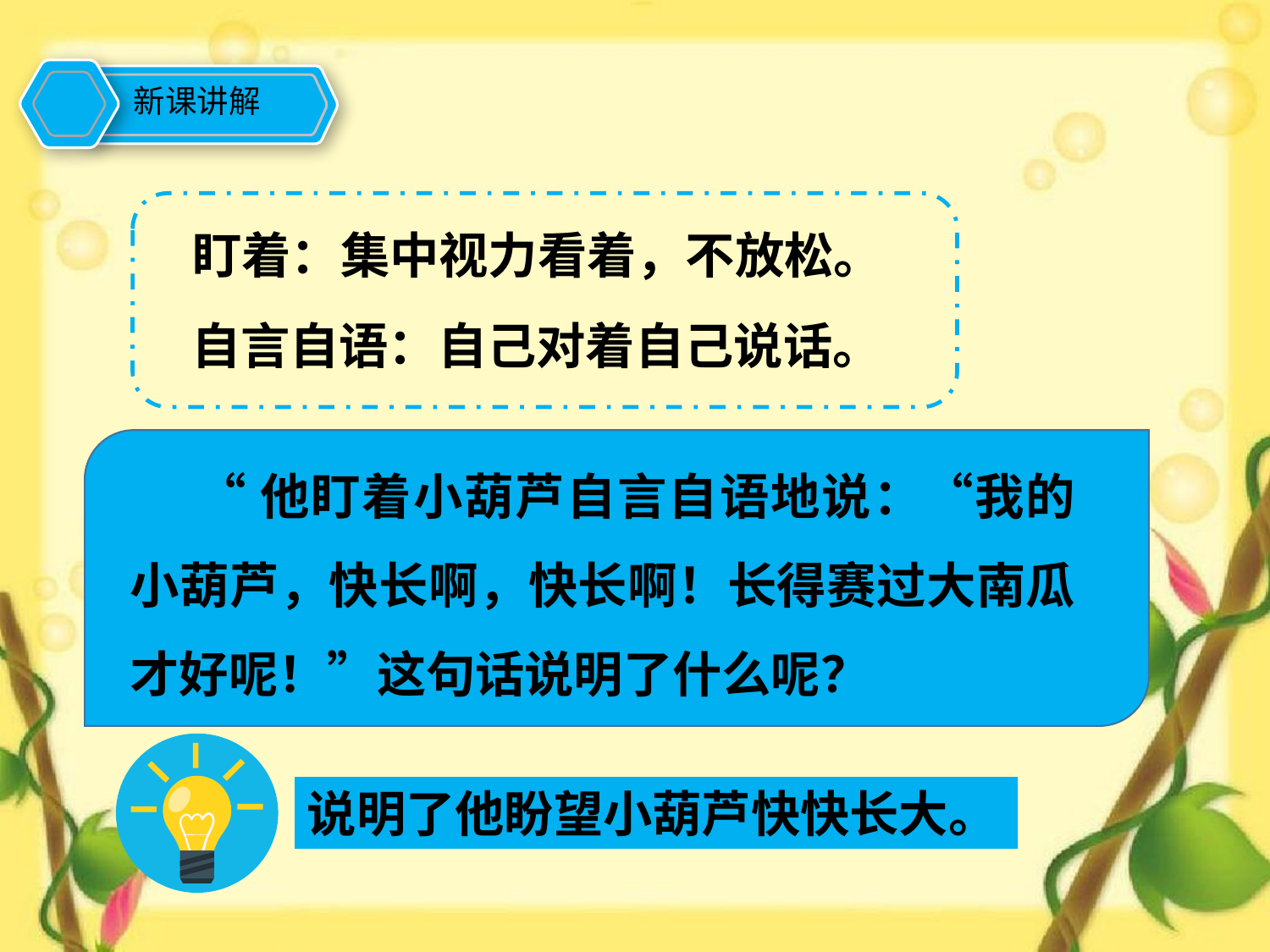

新课讲解
教学目

盯着：集中视力看着，不放松。
自言自语：自己对着自己说话。

     “他盯着小葫芦自言自语地说：“我的小葫芦，快长啊，快长啊！长得赛过大南瓜才好呢！”这句话说明了什么呢？

说明了他盼望小葫芦快快长大。